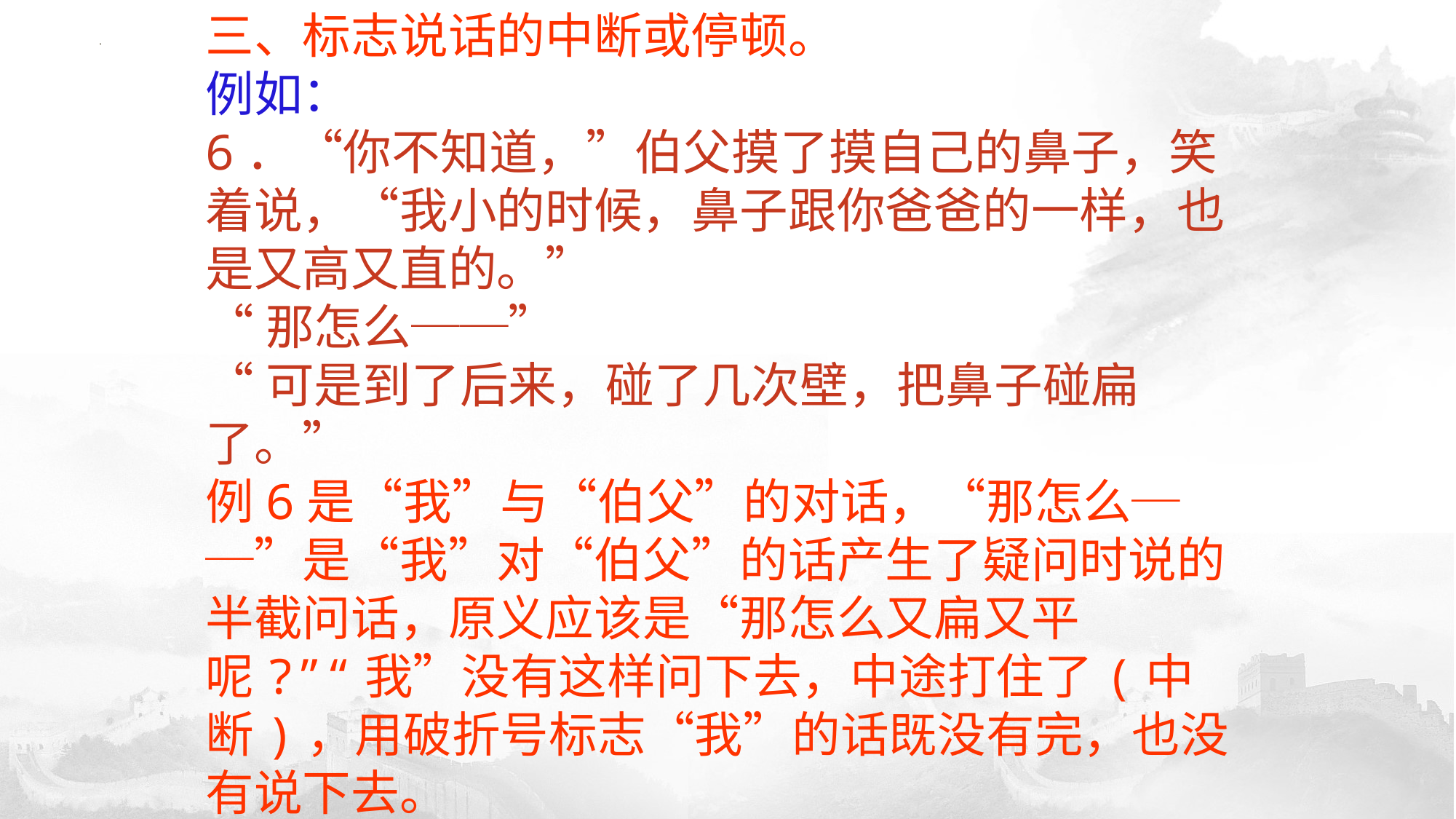

三、标志说话的中断或停顿。
例如：
6．“你不知道，”伯父摸了摸自己的鼻子，笑着说，“我小的时候，鼻子跟你爸爸的一样，也是又高又直的。”
“那怎么──”
“可是到了后来，碰了几次壁，把鼻子碰扁了。”
例6是“我”与“伯父”的对话，“那怎么──”是“我”对“伯父”的话产生了疑问时说的半截问话，原义应该是“那怎么又扁又平呢?”“我”没有这样问下去，中途打住了(中断)，用破折号标志“我”的话既没有完，也没有说下去。